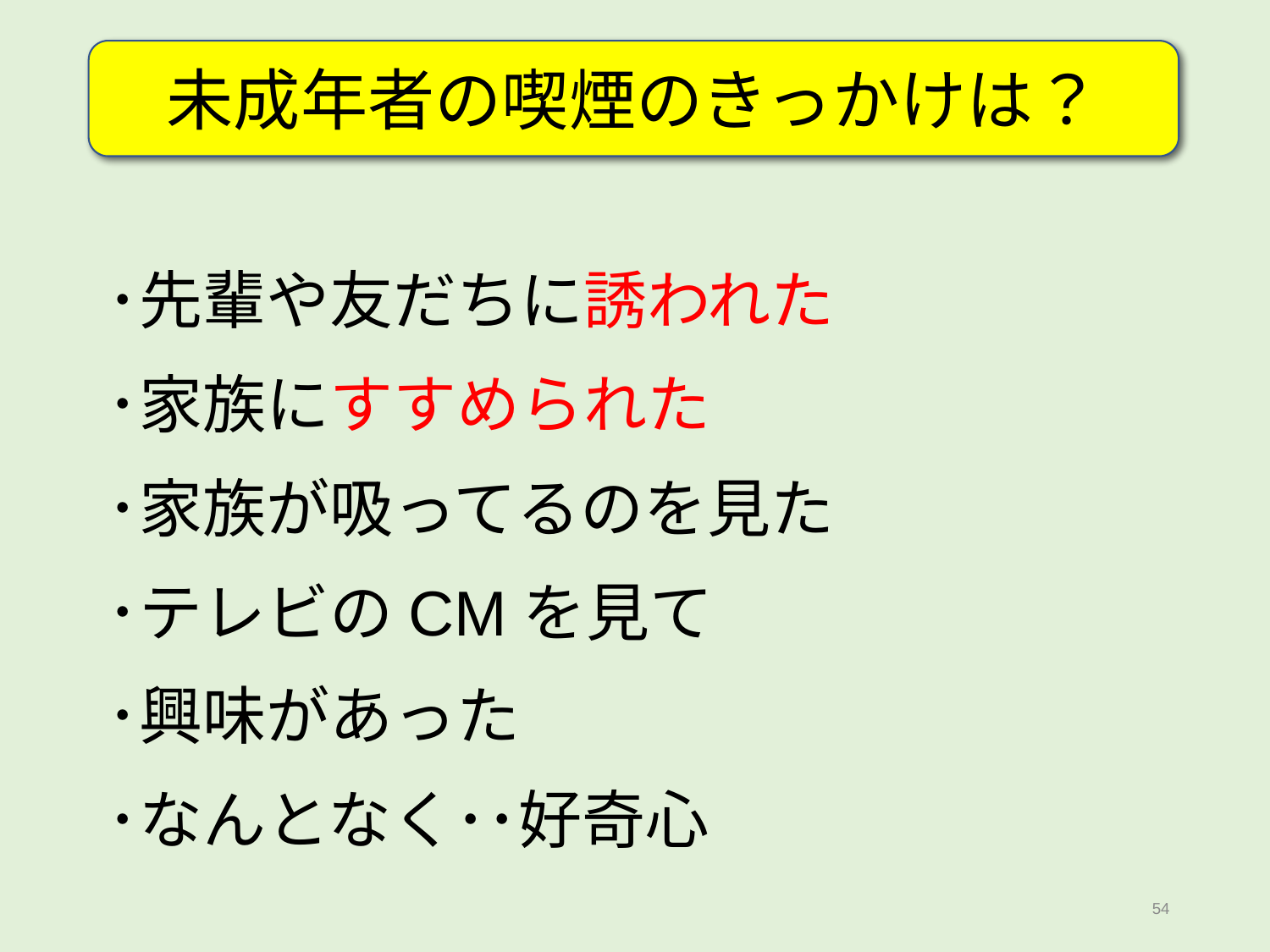

未成年者の喫煙のきっかけは？
･先輩や友だちに誘われた
･家族にすすめられた
･家族が吸ってるのを見た
･テレビのCMを見て
･興味があった
･なんとなく･･好奇心
54